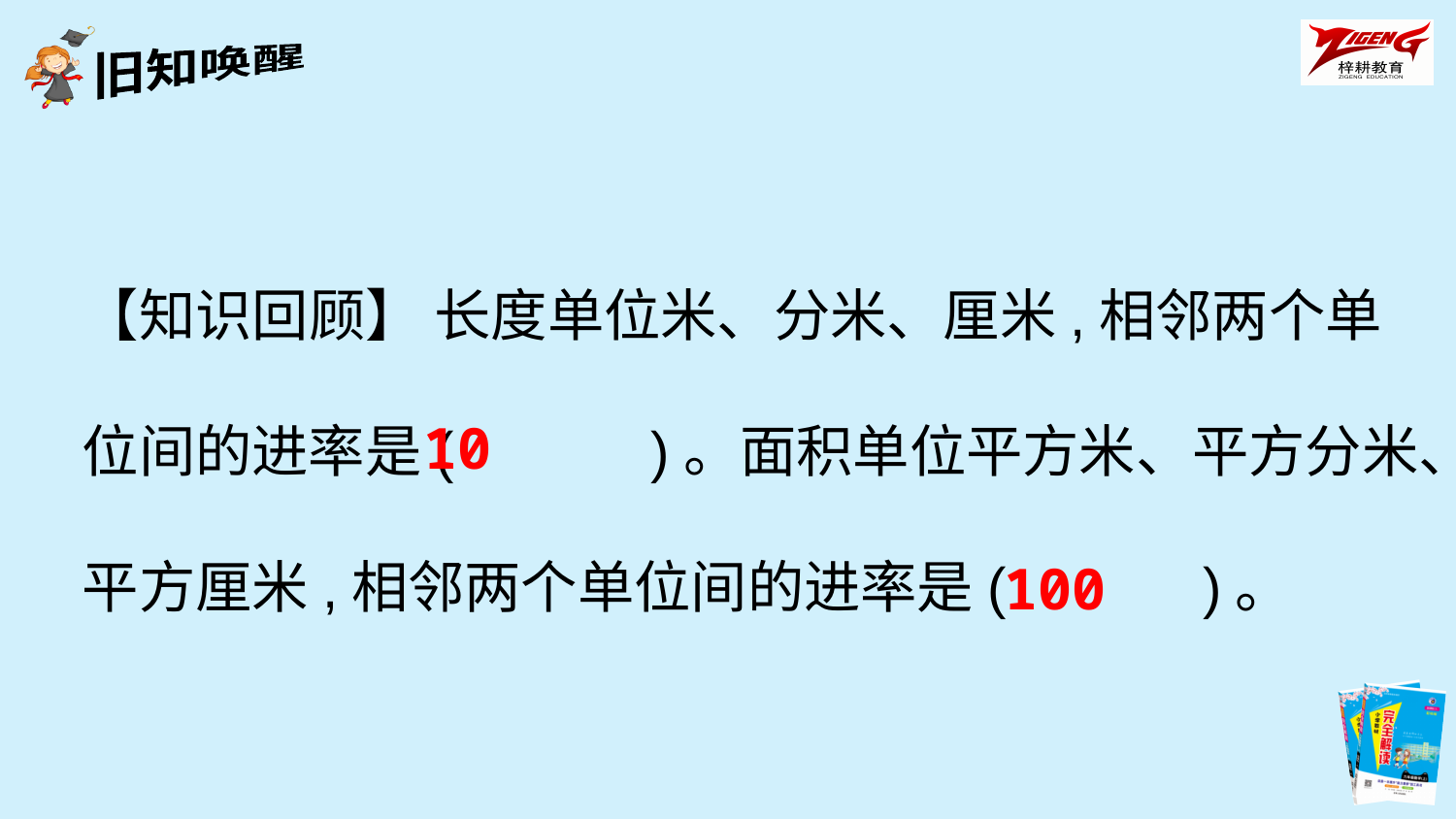

【知识回顾】 长度单位米、分米、厘米,相邻两个单位间的进率是(　　　)。面积单位平方米、平方分米、平方厘米,相邻两个单位间的进率是(　　　)。
10
100